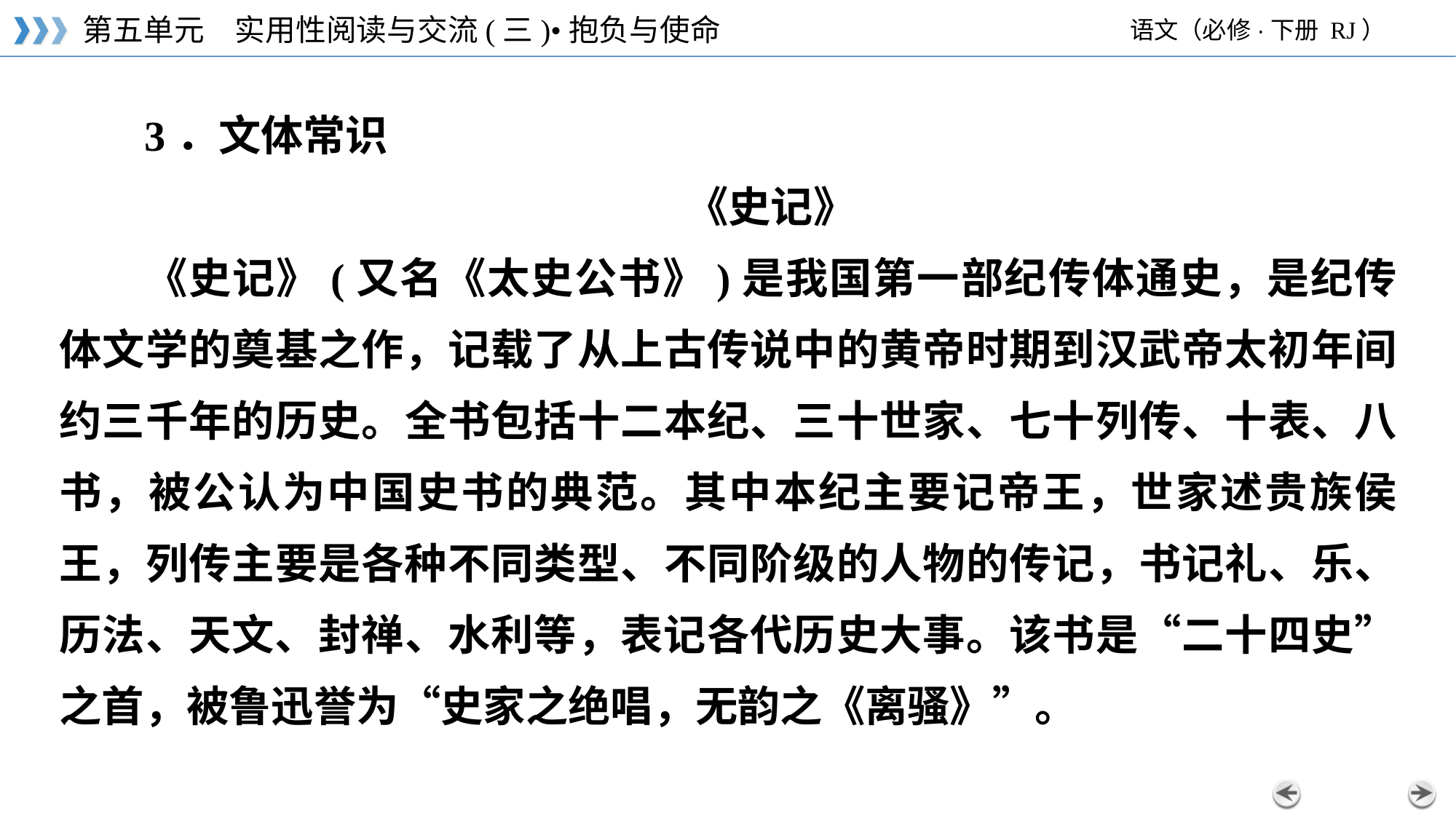

3．文体常识
《史记》
《史记》(又名《太史公书》)是我国第一部纪传体通史，是纪传体文学的奠基之作，记载了从上古传说中的黄帝时期到汉武帝太初年间约三千年的历史。全书包括十二本纪、三十世家、七十列传、十表、八书，被公认为中国史书的典范。其中本纪主要记帝王，世家述贵族侯王，列传主要是各种不同类型、不同阶级的人物的传记，书记礼、乐、历法、天文、封禅、水利等，表记各代历史大事。该书是“二十四史”之首，被鲁迅誉为“史家之绝唱，无韵之《离骚》”。